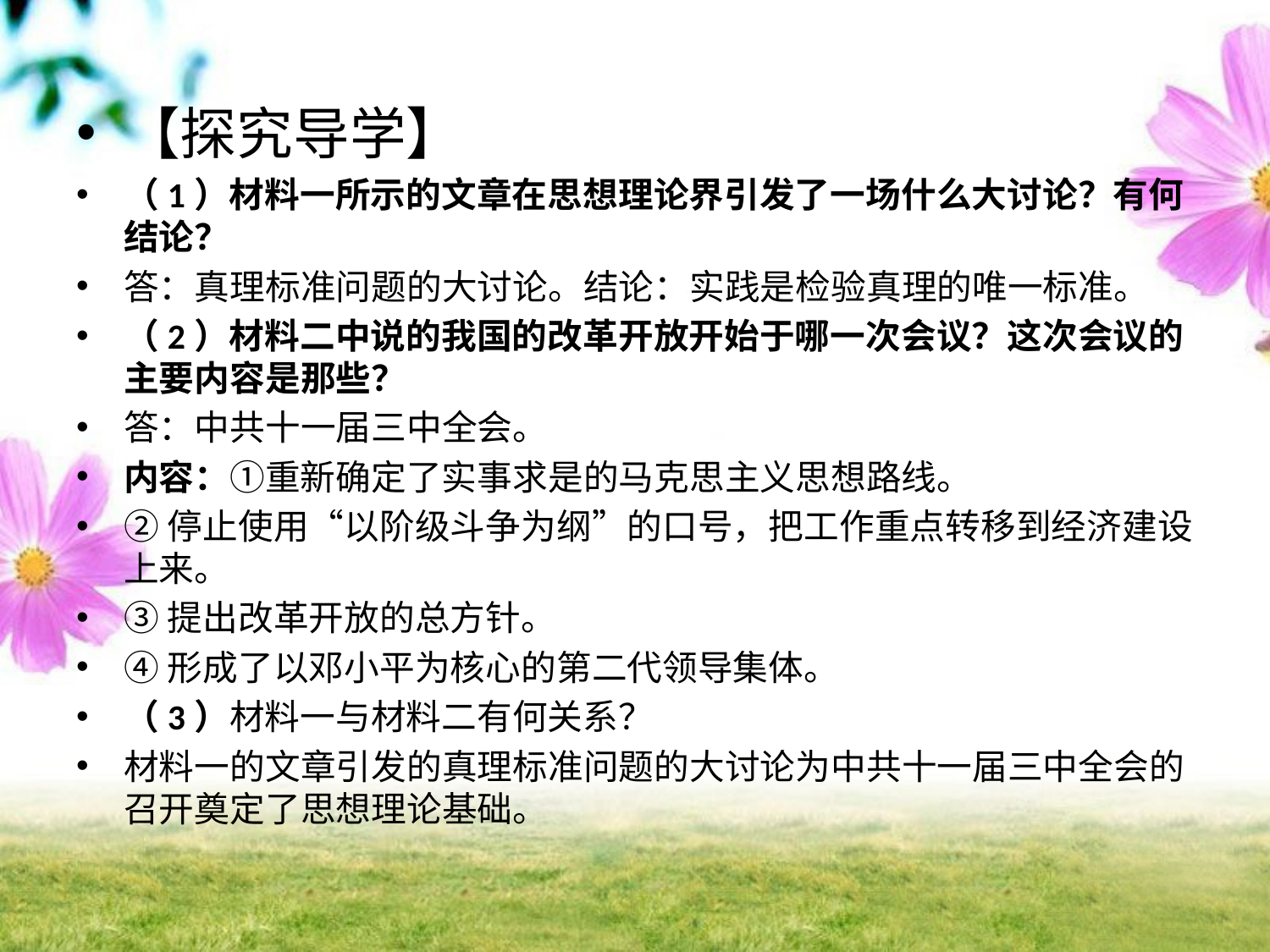

【探究导学】
（1）材料一所示的文章在思想理论界引发了一场什么大讨论？有何结论？
答：真理标准问题的大讨论。结论：实践是检验真理的唯一标准。
（2）材料二中说的我国的改革开放开始于哪一次会议？这次会议的主要内容是那些？
答：中共十一届三中全会。
内容：①重新确定了实事求是的马克思主义思想路线。
②停止使用“以阶级斗争为纲”的口号，把工作重点转移到经济建设上来。
③提出改革开放的总方针。
④形成了以邓小平为核心的第二代领导集体。
（3）材料一与材料二有何关系？
材料一的文章引发的真理标准问题的大讨论为中共十一届三中全会的召开奠定了思想理论基础。